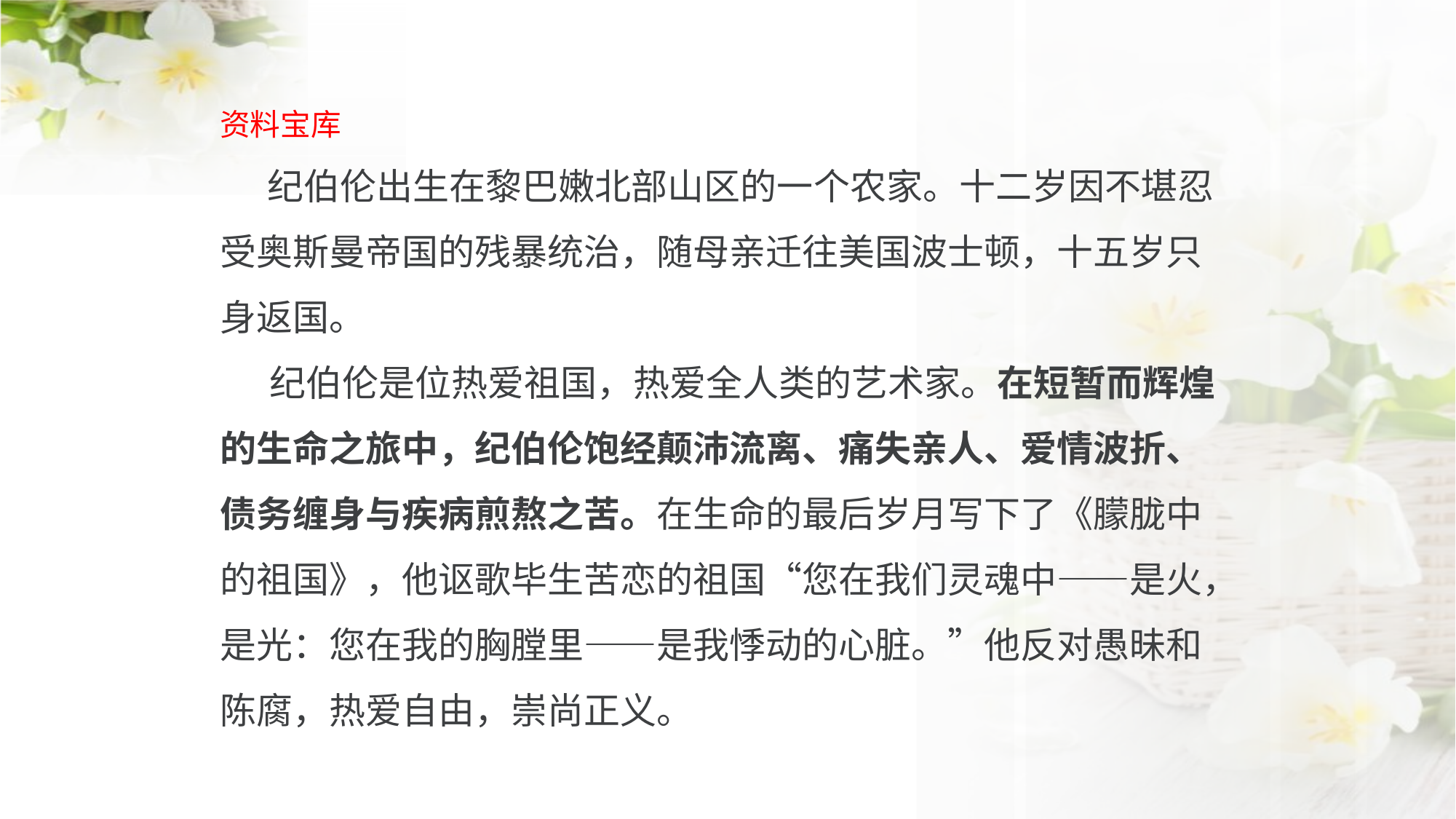

资料宝库
      纪伯伦出生在黎巴嫩北部山区的一个农家。十二岁因不堪忍受奥斯曼帝国的残暴统治，随母亲迁往美国波士顿，十五岁只身返国。
     纪伯伦是位热爱祖国，热爱全人类的艺术家。在短暂而辉煌的生命之旅中，纪伯伦饱经颠沛流离、痛失亲人、爱情波折、债务缠身与疾病煎熬之苦。在生命的最后岁月写下了《朦胧中的祖国》，他讴歌毕生苦恋的祖国“您在我们灵魂中——是火，是光：您在我的胸膛里——是我悸动的心脏。”他反对愚昧和陈腐，热爱自由，崇尚正义。